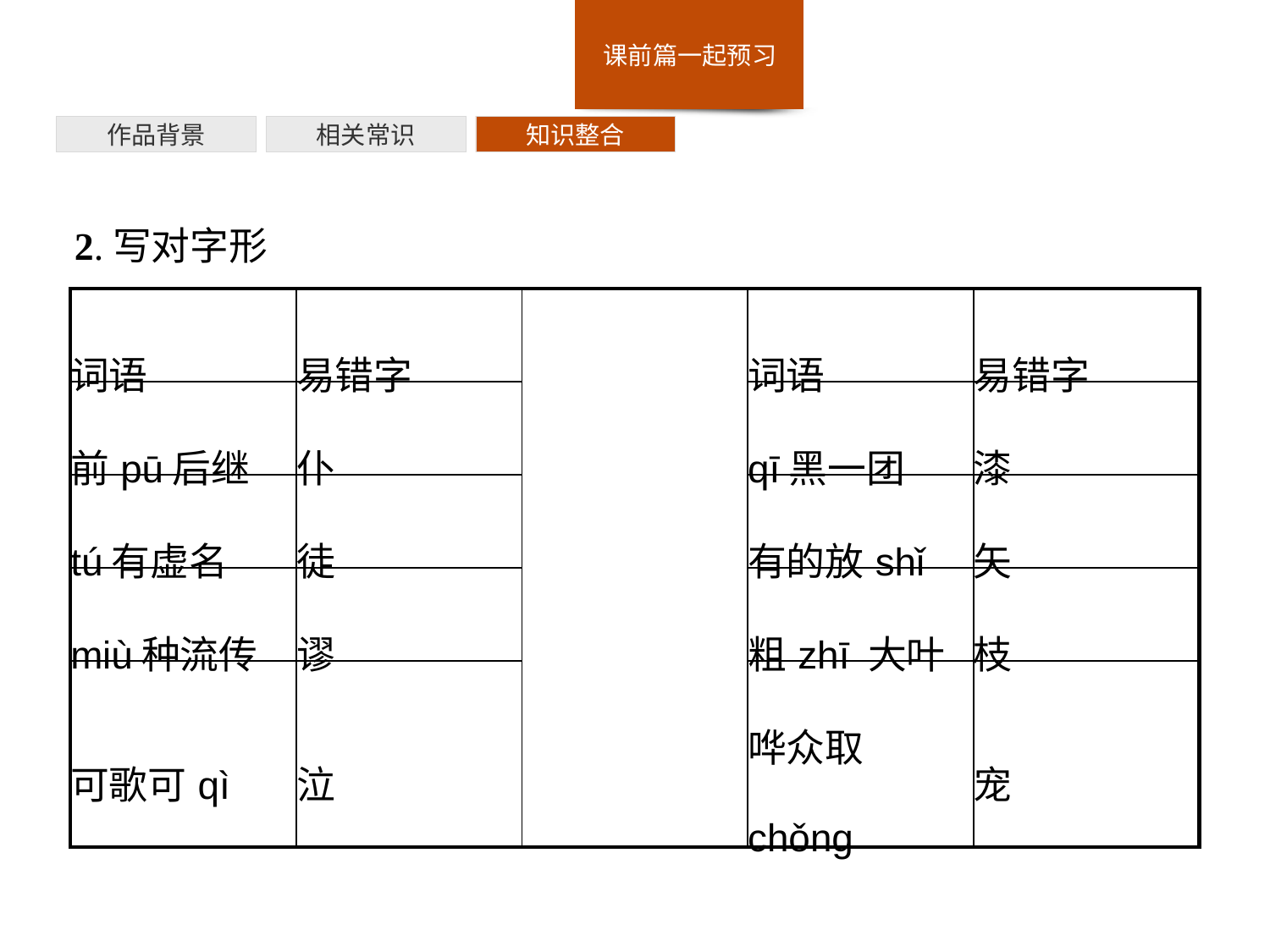

作品背景
相关常识
知识整合
2.写对字形
| 词语 | 易错字 |  | 词语 | 易错字 |
| --- | --- | --- | --- | --- |
| 前pū后继 | 仆 |  | qī黑一团 | 漆 |
| tú有虚名 | 徒 |  | 有的放shǐ | 矢 |
| miù种流传 | 谬 |  | 粗zhī 大叶 | 枝 |
| 可歌可qì | 泣 |  | 哗众取chǒng | 宠 |